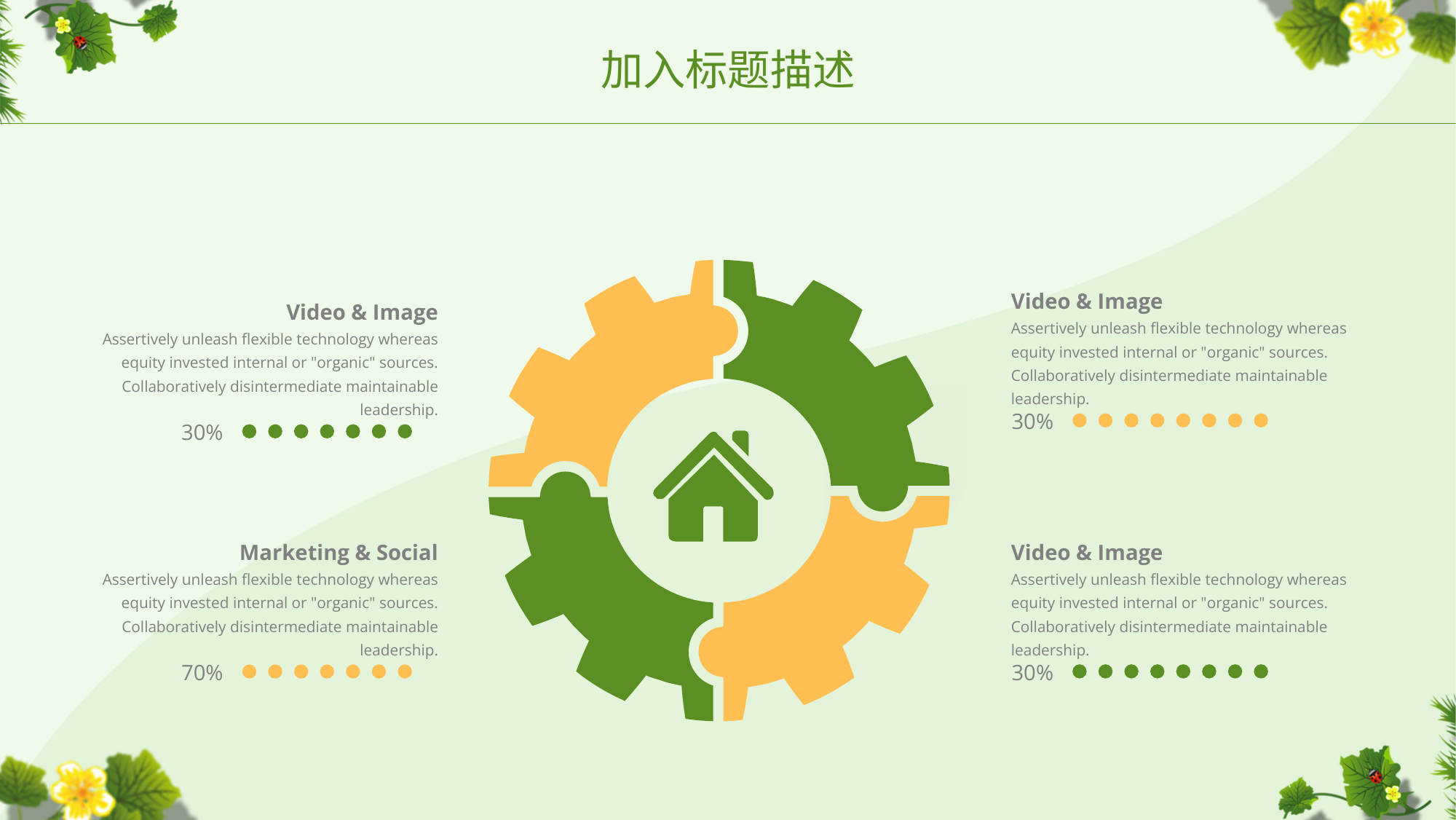

加入标题描述

Video & Image
Assertively unleash flexible technology whereas equity invested internal or "organic" sources. Collaboratively disintermediate maintainable leadership.
Video & Image
Assertively unleash flexible technology whereas equity invested internal or "organic" sources. Collaboratively disintermediate maintainable leadership.
30%

30%

Marketing & Social
Assertively unleash flexible technology whereas equity invested internal or "organic" sources. Collaboratively disintermediate maintainable leadership.
Video & Image
Assertively unleash flexible technology whereas equity invested internal or "organic" sources. Collaboratively disintermediate maintainable leadership.
30%
70%